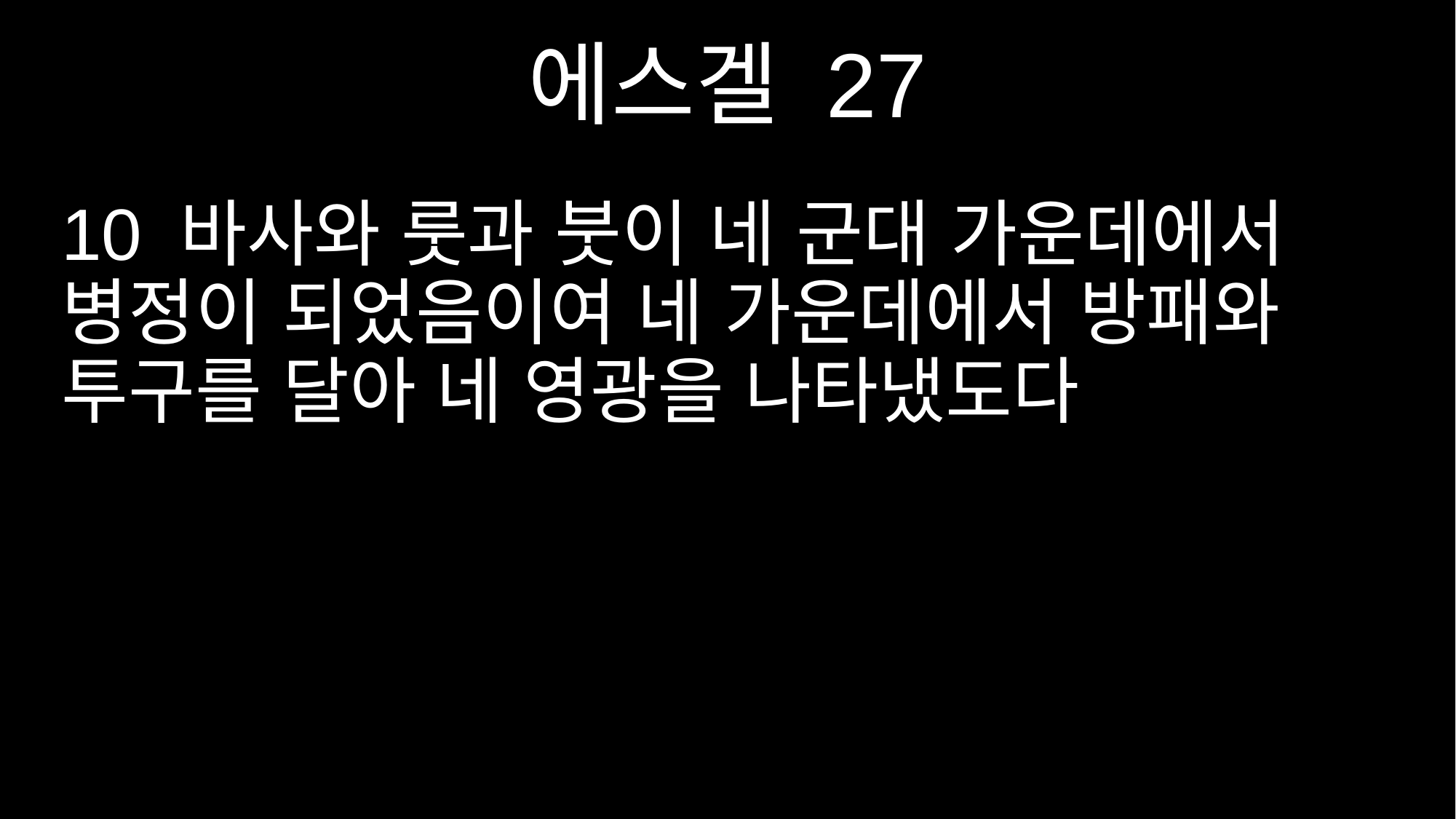

에스겔 27
10 바사와 룻과 붓이 네 군대 가운데에서 병정이 되었음이여 네 가운데에서 방패와 투구를 달아 네 영광을 나타냈도다